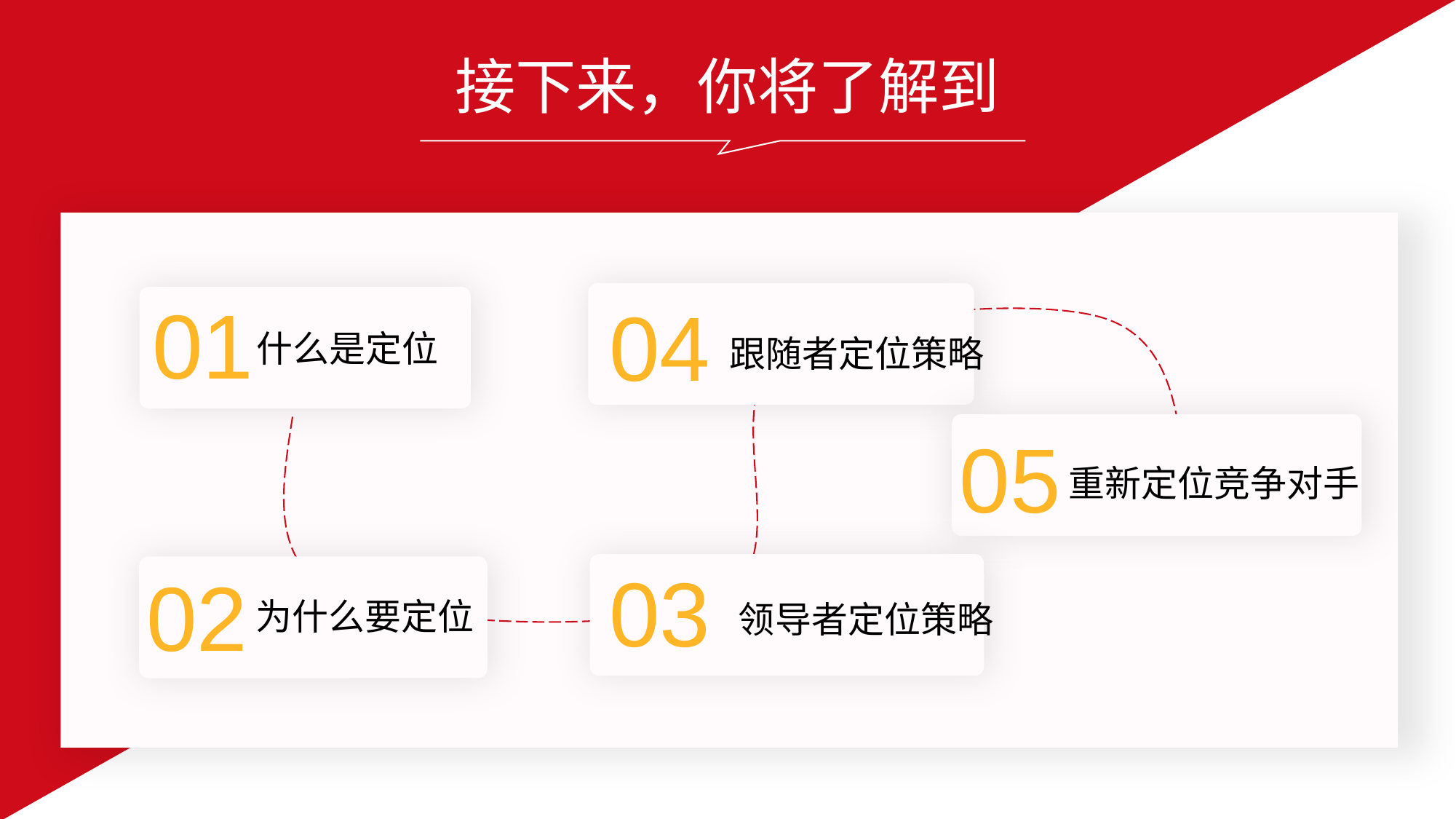

接下来，你将了解到

01

04
跟随者定位策略

什么是定位

05
重新定位竞争对手
03

领导者定位策略
02

为什么要定位